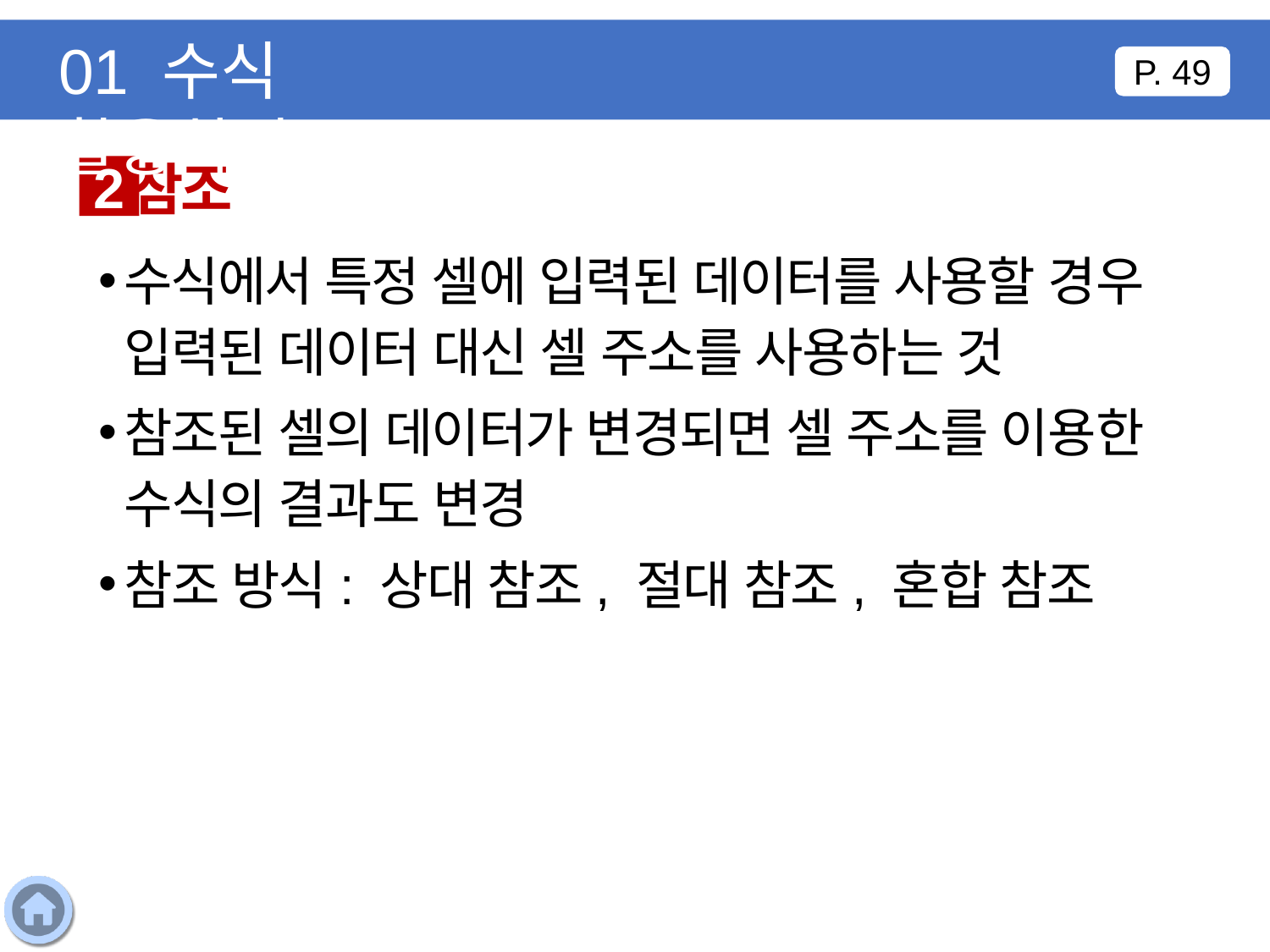

01 수식 활용하기
P. 49
참조
2
수식에서 특정 셀에 입력된 데이터를 사용할 경우 입력된 데이터 대신 셀 주소를 사용하는 것
참조된 셀의 데이터가 변경되면 셀 주소를 이용한 수식의 결과도 변경
참조 방식: 상대 참조, 절대 참조, 혼합 참조